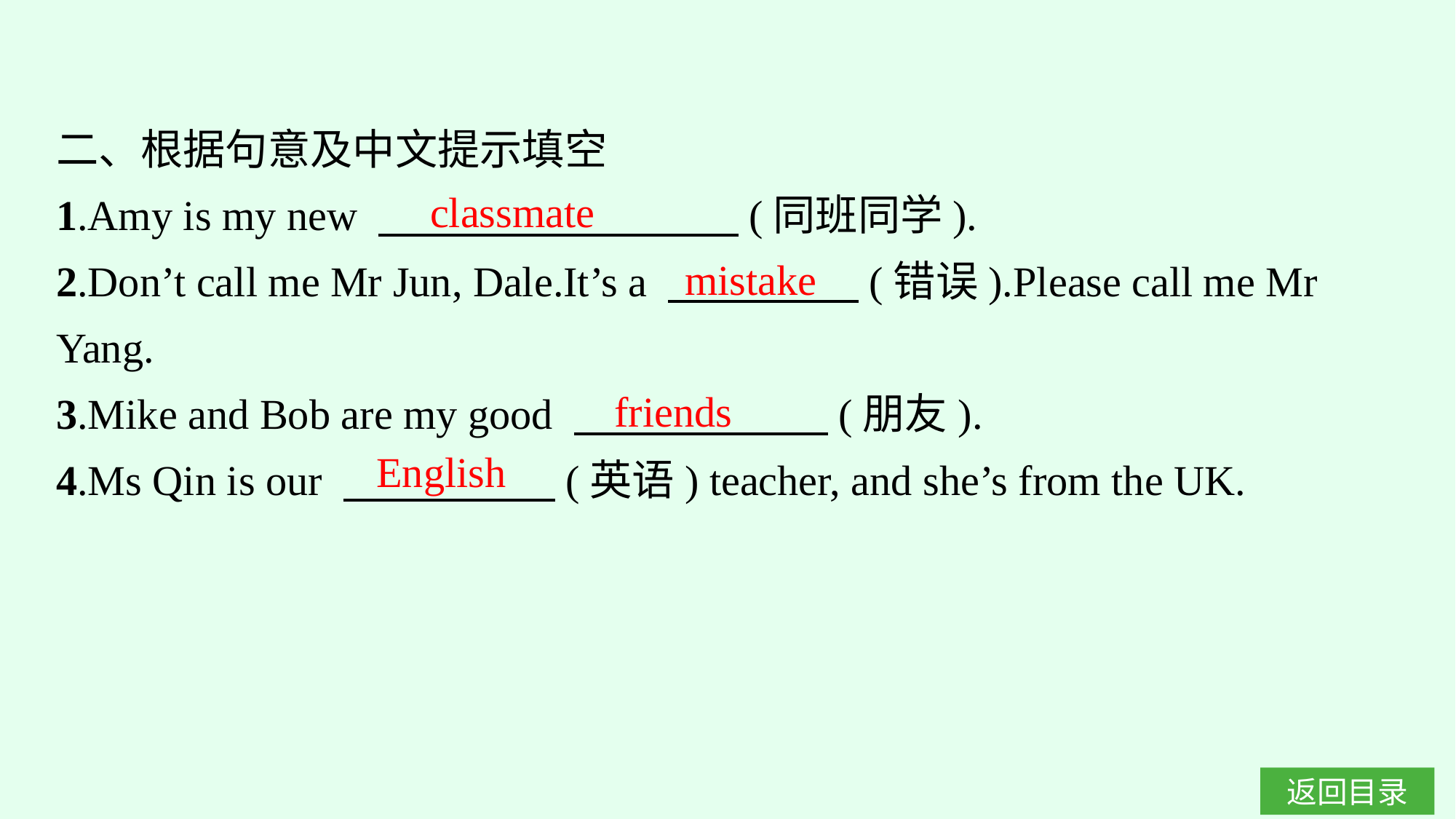

二、根据句意及中文提示填空
1.Amy is my new 　　　　　　　　 (同班同学).
2.Don’t call me Mr Jun, Dale.It’s a 　　　　 (错误).Please call me Mr Yang.
3.Mike and Bob are my good 　　　　　　(朋友).
4.Ms Qin is our 　　　　　(英语) teacher, and she’s from the UK.
classmate
mistake
friends
English